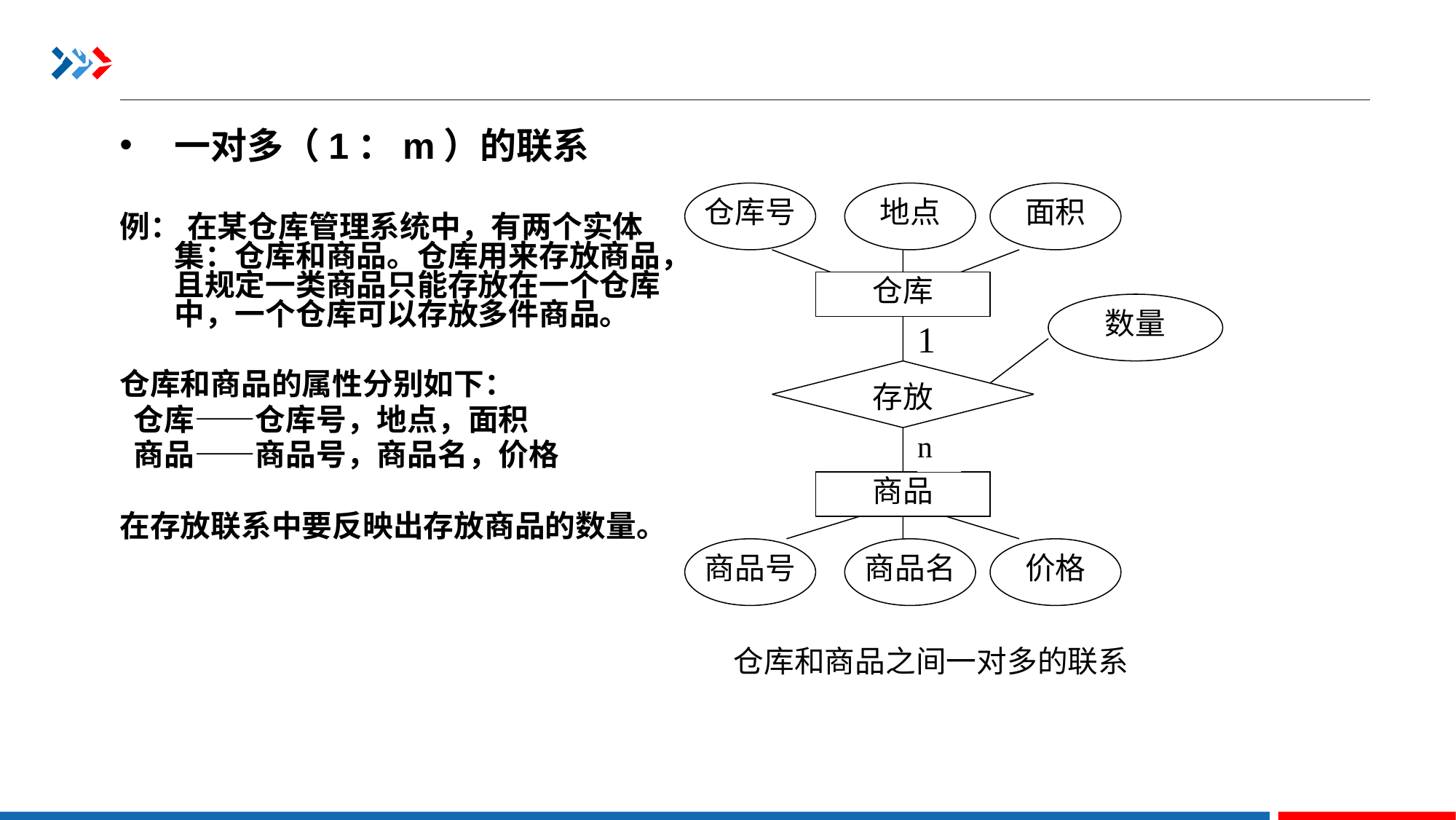

一对多（1：m）的联系
一对多（1：m）的联系

例： 在某仓库管理系统中，有两个实体集：仓库和商品。仓库用来存放商品，且规定一类商品只能存放在一个仓库中，一个仓库可以存放多件商品。

仓库和商品的属性分别如下：
 仓库——仓库号，地点，面积
 商品——商品号，商品名，价格

在存放联系中要反映出存放商品的数量。
仓库号
地点
面积

仓库
数量

1

存放

n
商品

商品号
商品名
价格
仓库和商品之间一对多的联系